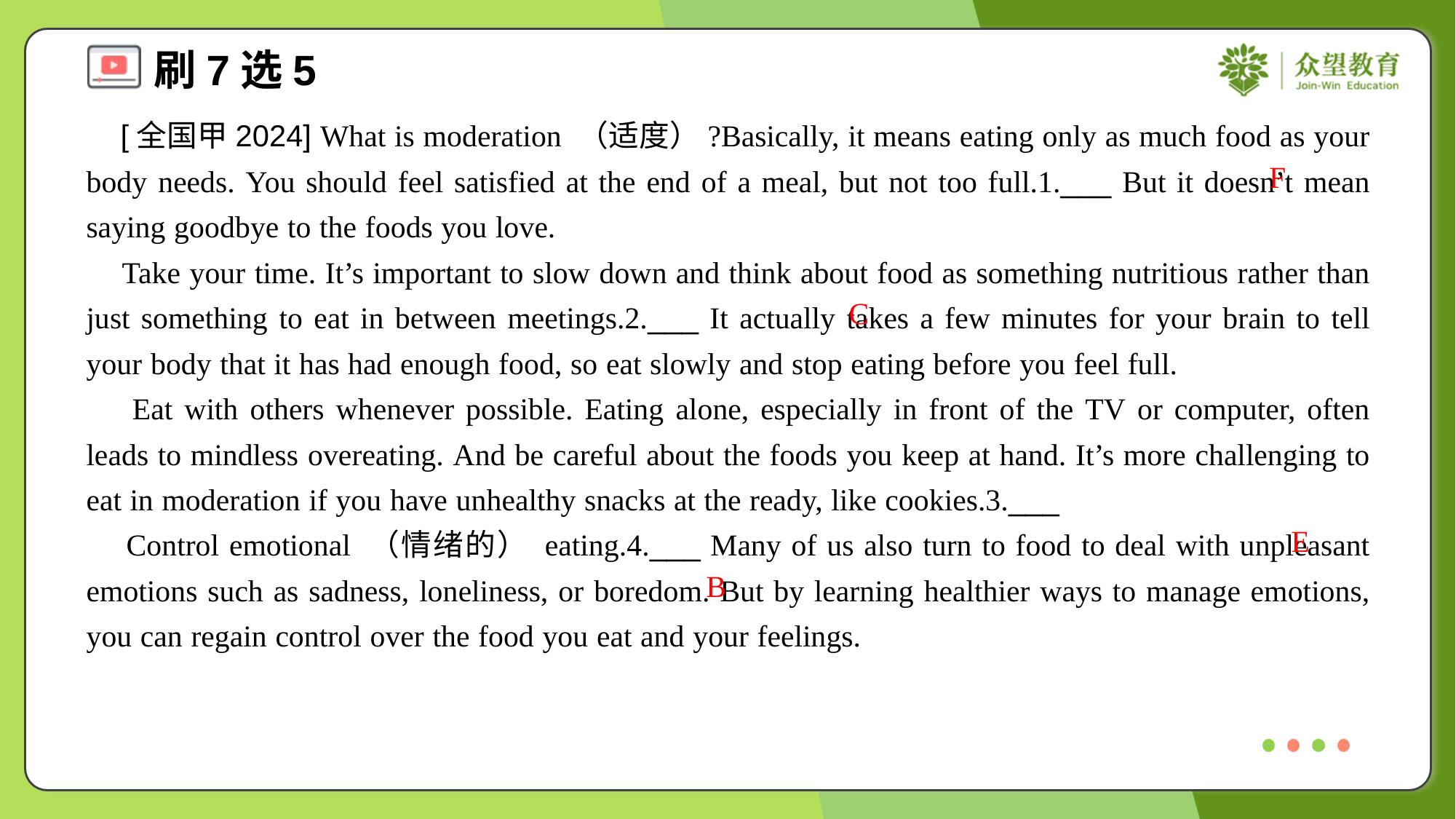

[全国甲2024] What is moderation （适度）?Basically, it means eating only as much food as your body needs. You should feel satisfied at the end of a meal, but not too full.1.___ But it doesn’t mean saying goodbye to the foods you love.
    Take your time. It’s important to slow down and think about food as something nutritious rather than just something to eat in between meetings.2.___ It actually takes a few minutes for your brain to tell your body that it has had enough food, so eat slowly and stop eating before you feel full.
    Eat with others whenever possible. Eating alone, especially in front of the TV or computer, often leads to mindless overeating. And be careful about the foods you keep at hand. It’s more challenging to eat in moderation if you have unhealthy snacks at the ready, like cookies.3.___
    Control emotional （情绪的） eating.4.___ Many of us also turn to food to deal with unpleasant emotions such as sadness, loneliness, or boredom. But by learning healthier ways to manage emotions, you can regain control over the food you eat and your feelings.

F
C
E
B